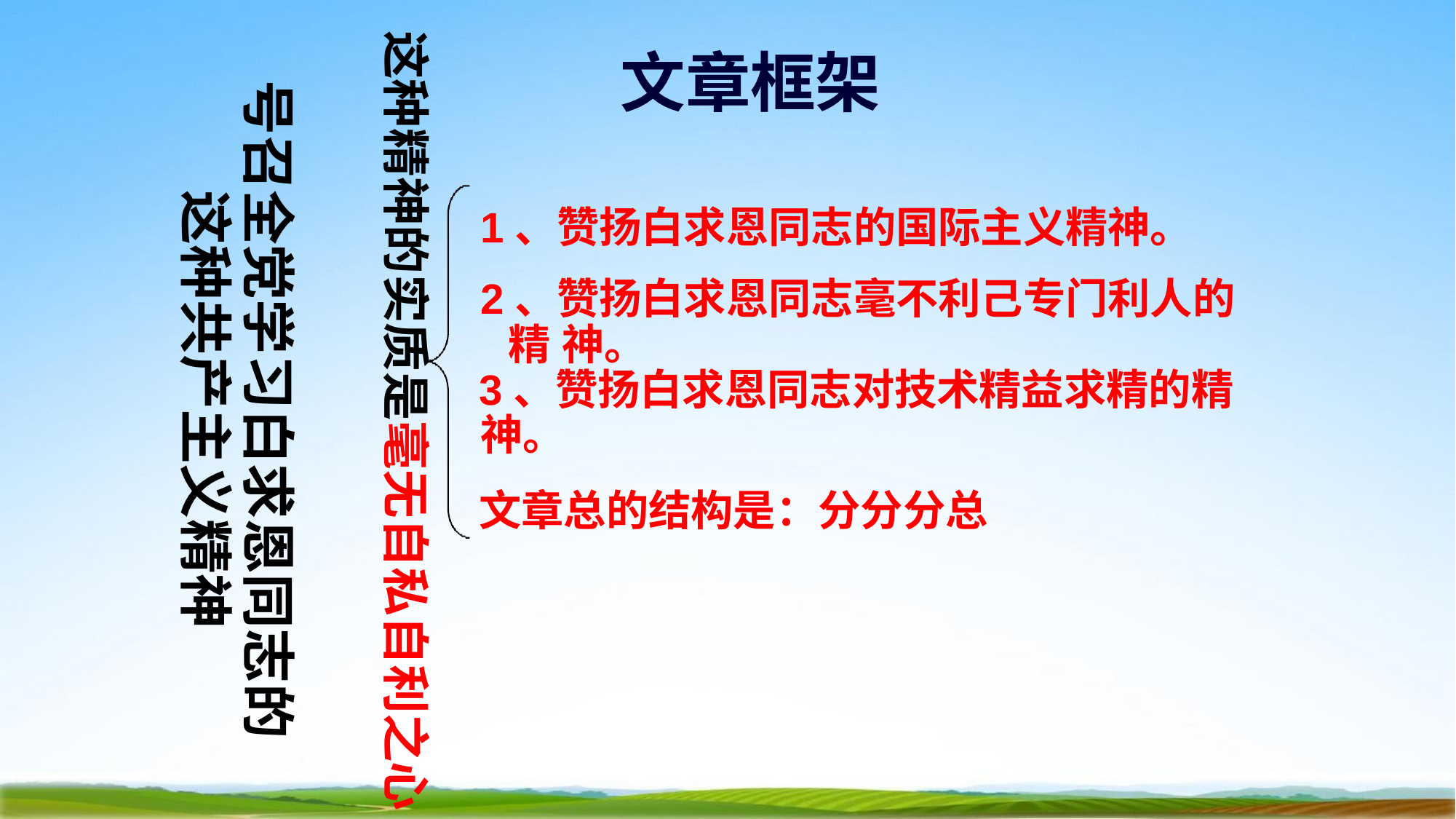

这种精神的实质是毫无自私自利之心
# 文章框架
号召全党学习白求恩同志的
这种共产主义精神
1、赞扬白求恩同志的国际主义精神。
2、赞扬白求恩同志毫不利己专门利人的精 神。
3、赞扬白求恩同志对技术精益求精的精神。
文章总的结构是：分分分总